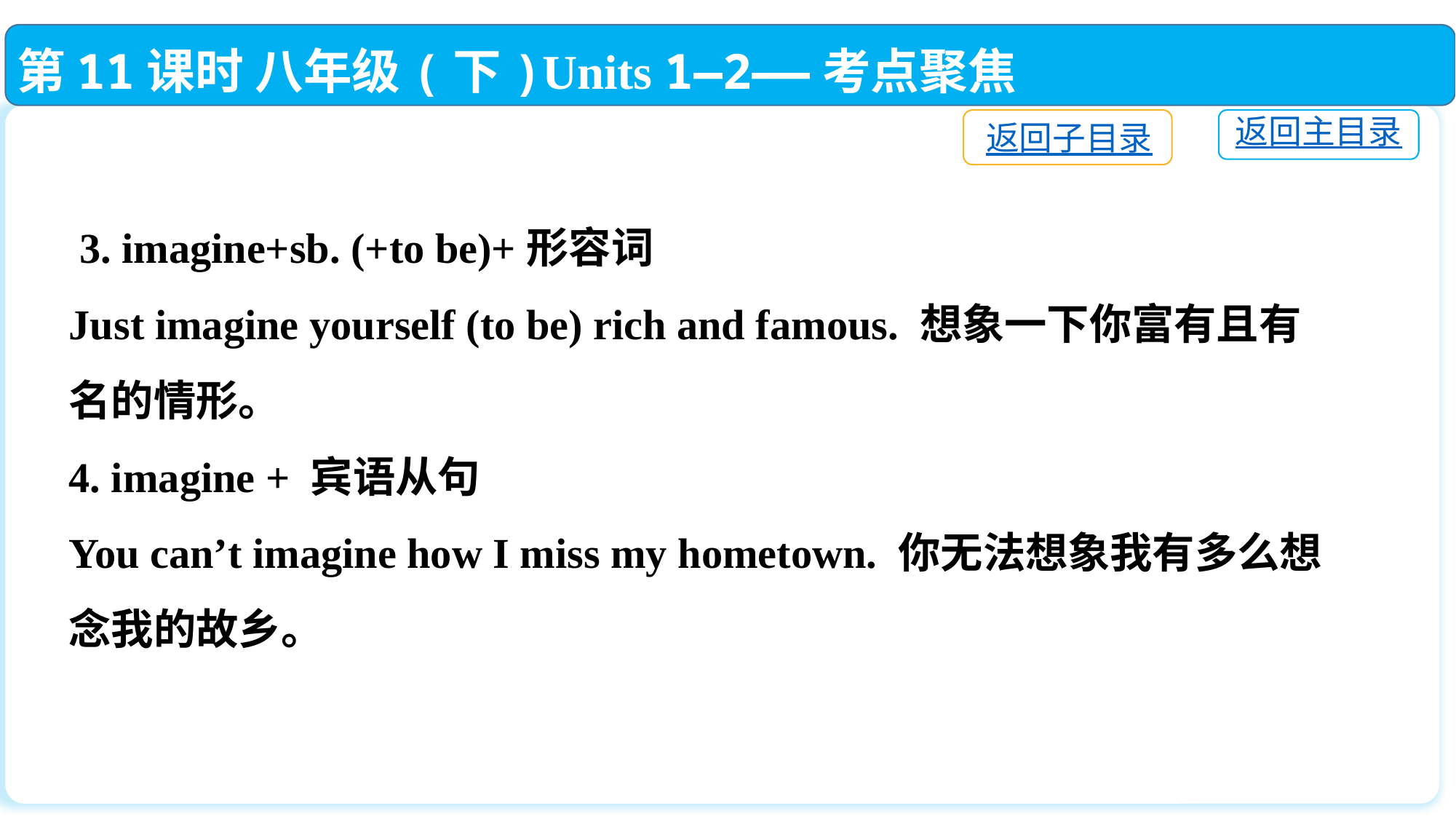

第11课时 八年级(下)Units 1—2——考点聚焦

返回子目录
返回主目录
 3. imagine+sb. (+to be)+形容词
Just imagine yourself (to be) rich and famous. 想象一下你富有且有名的情形。
4. imagine + 宾语从句
You can’t imagine how I miss my hometown. 你无法想象我有多么想念我的故乡。